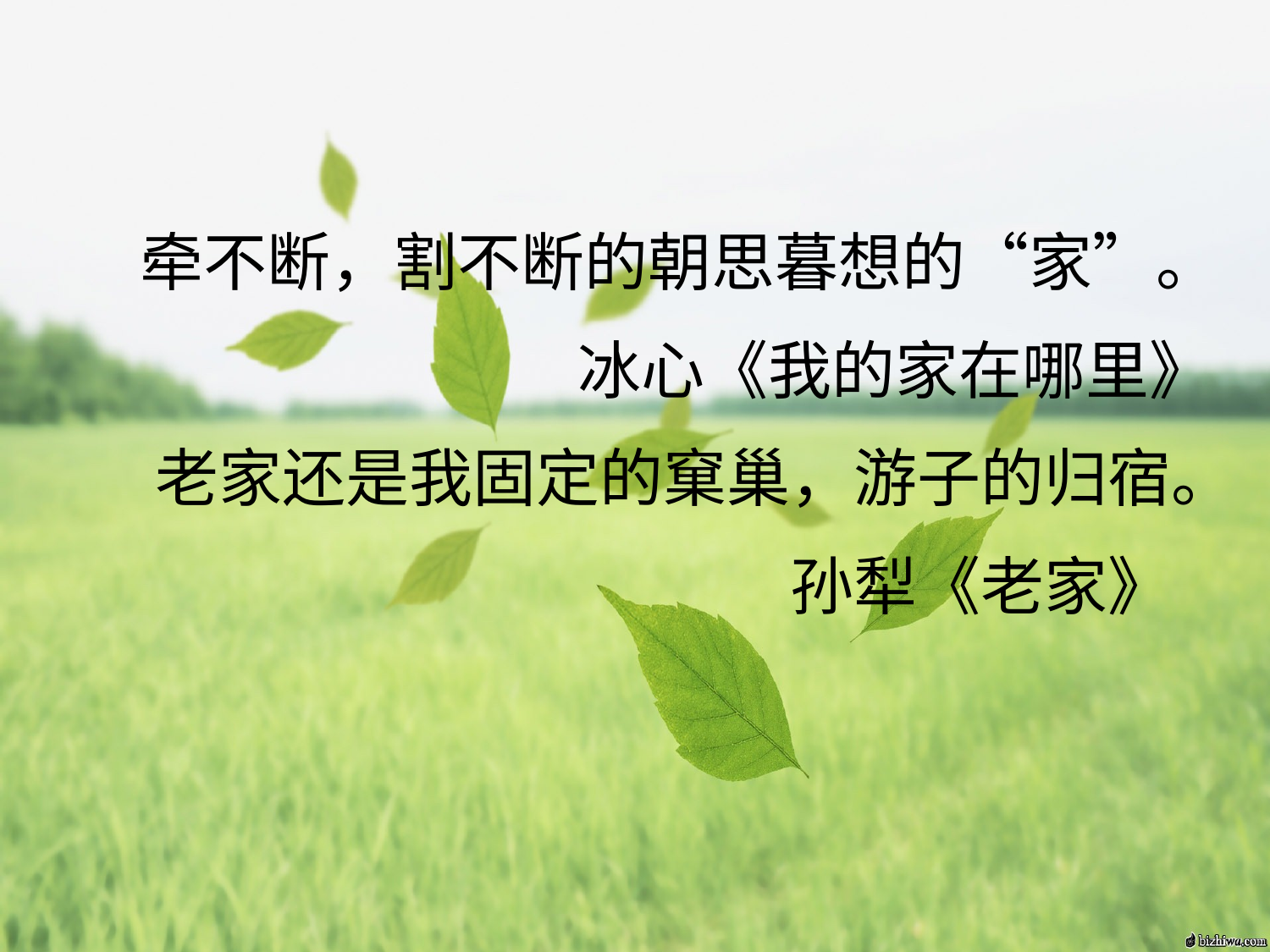

牵不断，割不断的朝思暮想的“家”。
　　　　　　             冰心《我的家在哪里》
         老家还是我固定的窠巢，游子的归宿。
　　　　　　                            孙犁《老家》